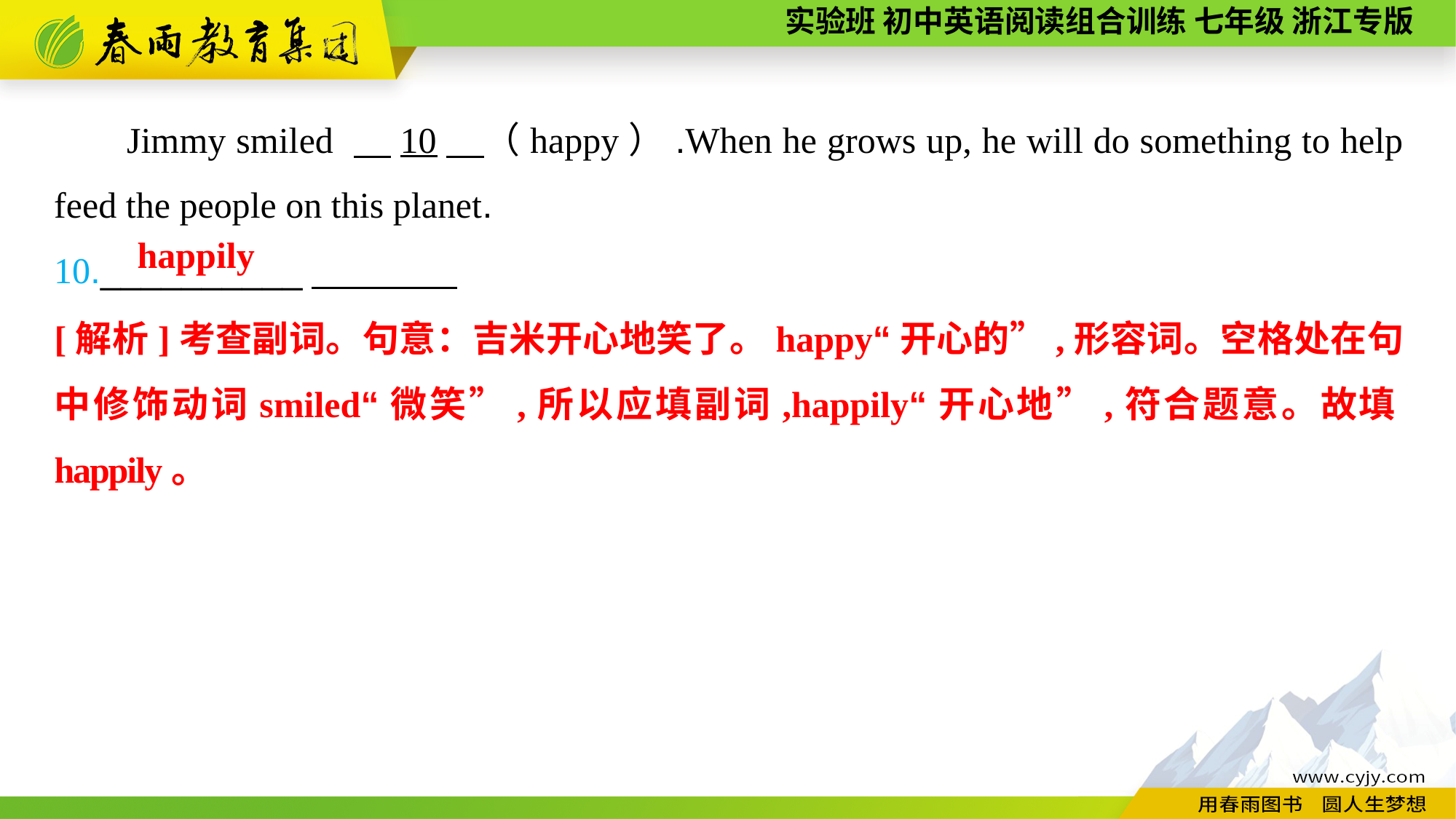

Jimmy smiled 　10　（happy）.When he grows up, he will do something to help feed the people on this planet.
10.__________
happily
[解析]考查副词。句意：吉米开心地笑了。happy“开心的”,形容词。空格处在句中修饰动词smiled“微笑”,所以应填副词,happily“开心地”,符合题意。故填happily。